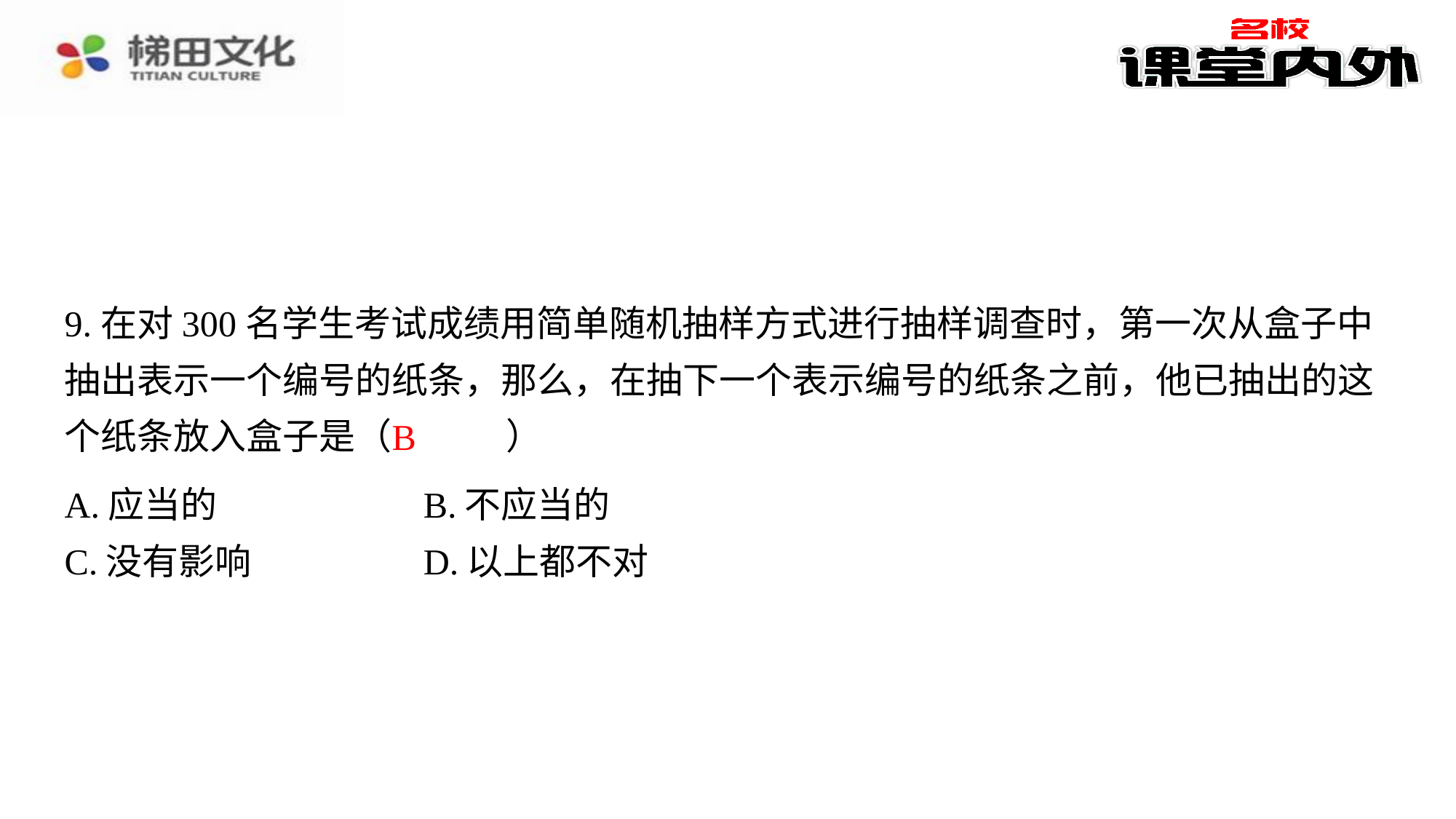

9.在对300名学生考试成绩用简单随机抽样方式进行抽样调查时，第一次从盒子中抽出表示一个编号的纸条，那么，在抽下一个表示编号的纸条之前，他已抽出的这个纸条放入盒子是（　B　）
B
| A.应当的 | B.不应当的 |
| --- | --- |
| C.没有影响 | D.以上都不对 |